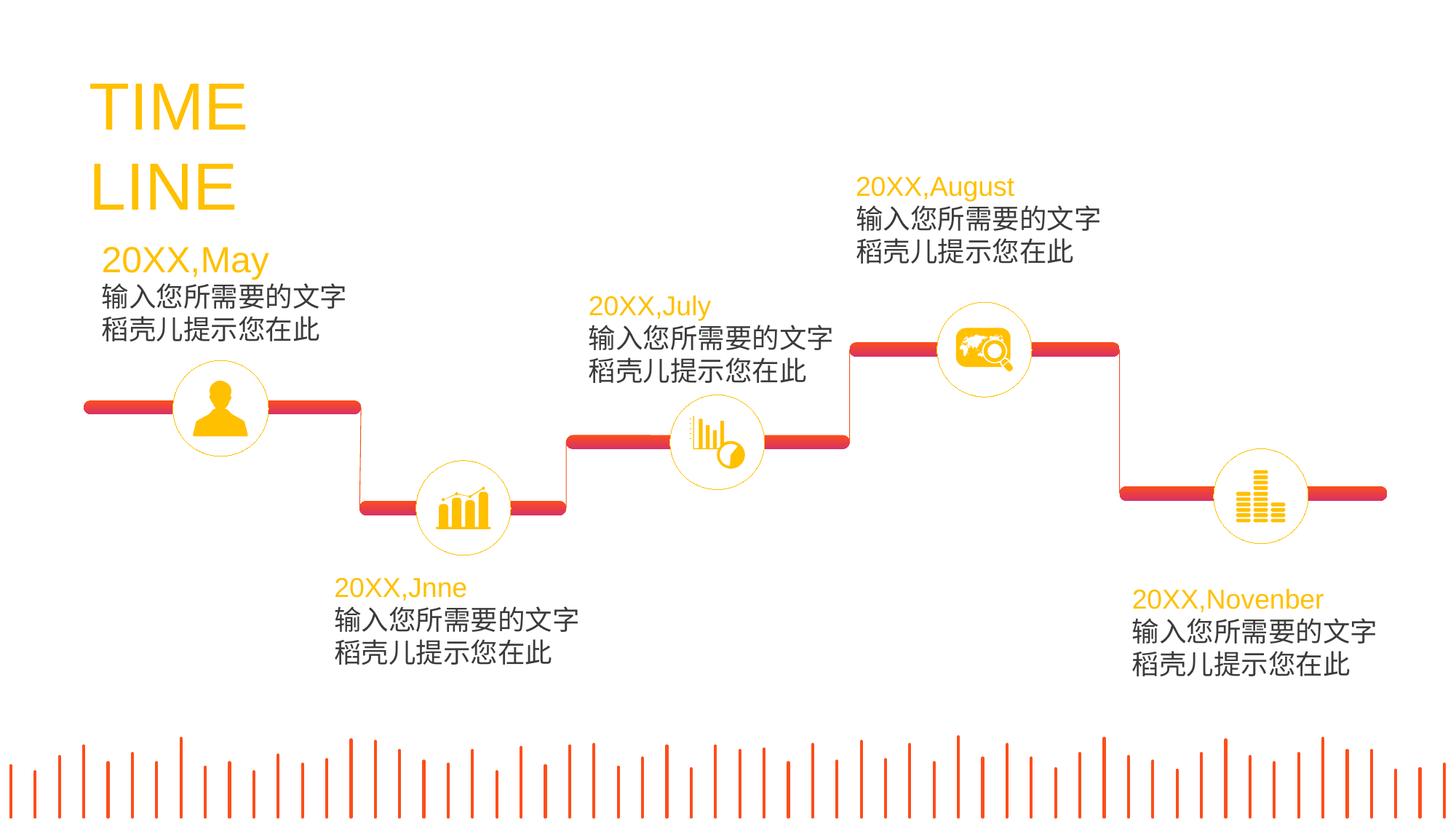

TIME LINE
20XX,August
输入您所需要的文字稻壳儿提示您在此
20XX,May
输入您所需要的文字稻壳儿提示您在此
20XX,July
输入您所需要的文字稻壳儿提示您在此

20XX,Jnne
输入您所需要的文字稻壳儿提示您在此
20XX,Novenber
输入您所需要的文字稻壳儿提示您在此